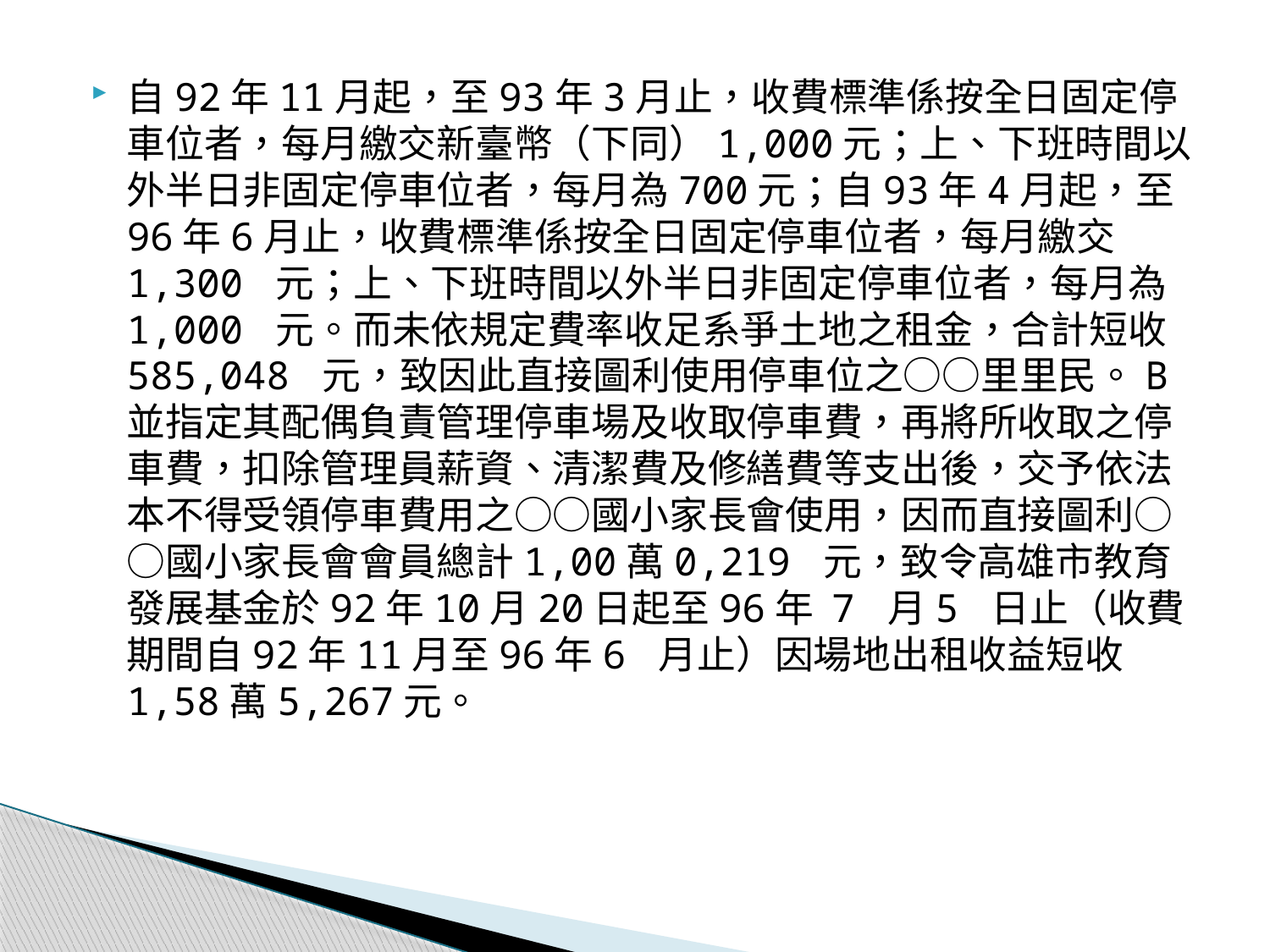

自92年11月起，至93年3月止，收費標準係按全日固定停車位者，每月繳交新臺幣（下同）1,000元；上、下班時間以外半日非固定停車位者，每月為700元；自93年4月起，至96年6月止，收費標準係按全日固定停車位者，每月繳交1,300 元；上、下班時間以外半日非固定停車位者，每月為1,000 元。而未依規定費率收足系爭土地之租金，合計短收585,048 元，致因此直接圖利使用停車位之○○里里民。B並指定其配偶負責管理停車場及收取停車費，再將所收取之停車費，扣除管理員薪資、清潔費及修繕費等支出後，交予依法本不得受領停車費用之○○國小家長會使用，因而直接圖利○○國小家長會會員總計1,00萬0,219 元，致令高雄市教育發展基金於92年10月20日起至96年 7 月5 日止（收費期間自92年11月至96年6 月止）因場地出租收益短收1,58萬5,267元。